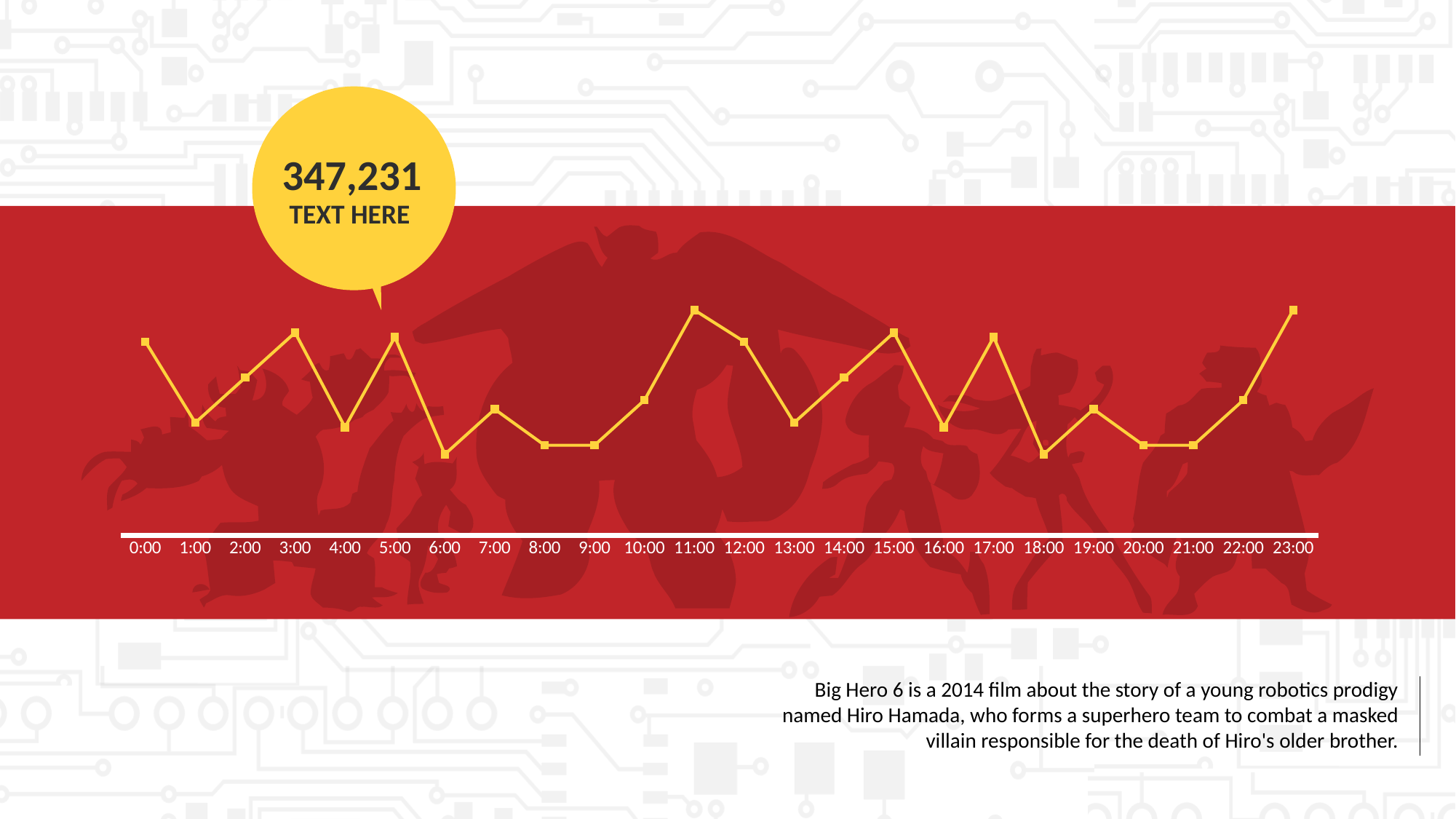

347,231
TEXT HERE

### Chart

| Category | 系列 1 |
|---|---|
| 0 | 4.3 |
| 4.1666666666666664E-2 | 2.5 |
| 8.3333333333333315E-2 | 3.5 |
| 0.125 | 4.5 |
| 0.16666666666666696 | 2.4 |
| 0.20833333333333304 | 4.4 |
| 0.25 | 1.8 |
| 0.29166666666666707 | 2.8 |
| 0.33333333333333298 | 2.0 |
| 0.37500000000000006 | 2.0 |
| 0.41666666666666707 | 3.0 |
| 0.45833333333333293 | 5.0 |
| 0.5 | 4.3 |
| 0.54166666666666696 | 2.5 |
| 0.58333333333333293 | 3.5 |
| 0.62500000000000011 | 4.5 |
| 0.66666666666666707 | 2.4 |
| 0.70833333333333304 | 4.4 |
| 0.75000000000000011 | 1.8 |
| 0.79166666666666696 | 2.8 |
| 0.83333333333333304 | 2.0 |
| 0.87500000000000011 | 2.0 |
| 0.91666666666666696 | 3.0 |
| 0.95833333333333304 | 5.0 |
Big Hero 6 is a 2014 film about the story of a young robotics prodigy named Hiro Hamada, who forms a superhero team to combat a masked villain responsible for the death of Hiro's older brother.